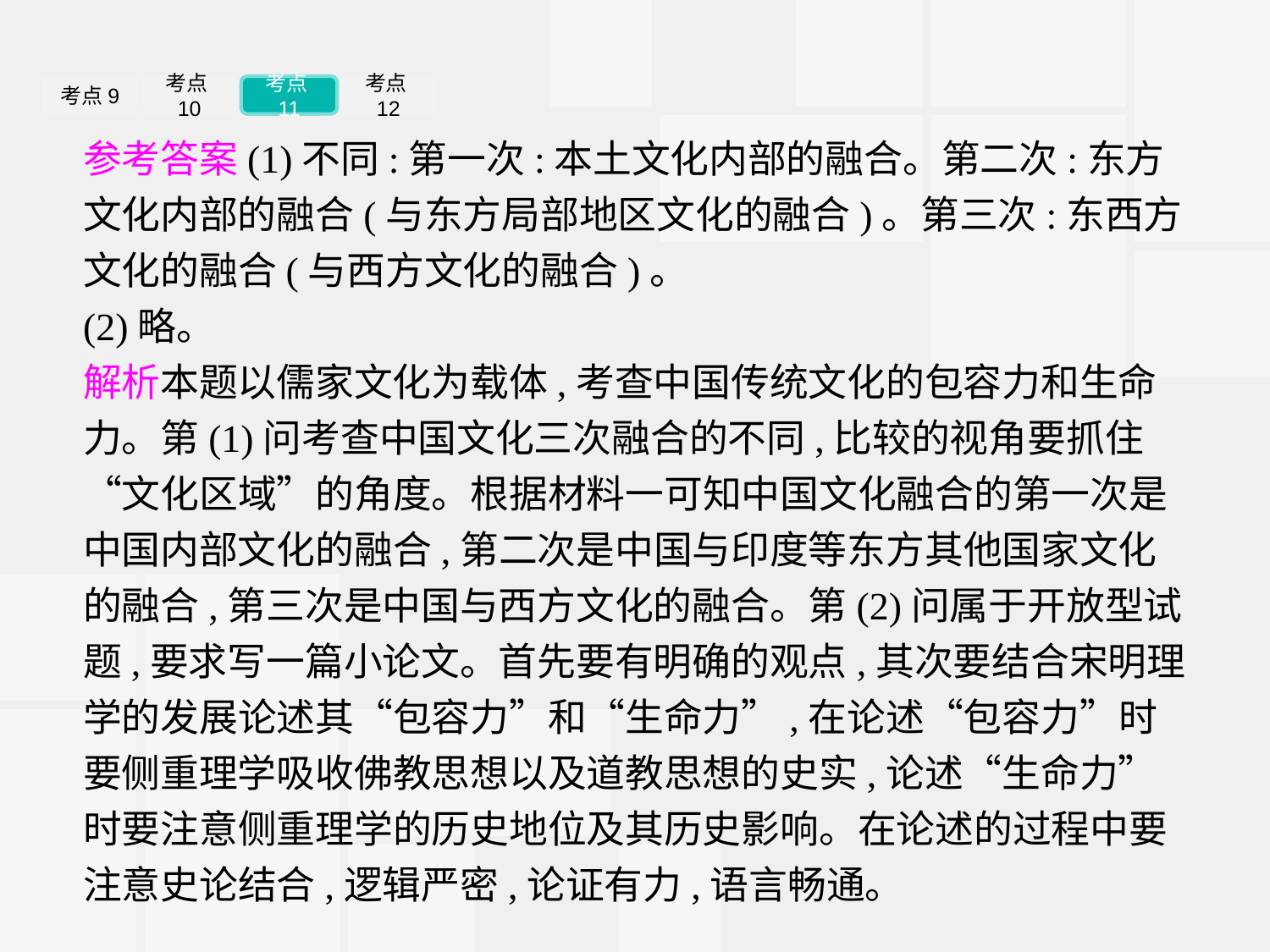

考点9
考点10
考点11
考点12
参考答案(1)不同:第一次:本土文化内部的融合。第二次:东方文化内部的融合(与东方局部地区文化的融合)。第三次:东西方文化的融合(与西方文化的融合)。
(2)略。
解析本题以儒家文化为载体,考查中国传统文化的包容力和生命力。第(1)问考查中国文化三次融合的不同,比较的视角要抓住“文化区域”的角度。根据材料一可知中国文化融合的第一次是中国内部文化的融合,第二次是中国与印度等东方其他国家文化的融合,第三次是中国与西方文化的融合。第(2)问属于开放型试题,要求写一篇小论文。首先要有明确的观点,其次要结合宋明理学的发展论述其“包容力”和“生命力”,在论述“包容力”时要侧重理学吸收佛教思想以及道教思想的史实,论述“生命力”时要注意侧重理学的历史地位及其历史影响。在论述的过程中要注意史论结合,逻辑严密,论证有力,语言畅通。